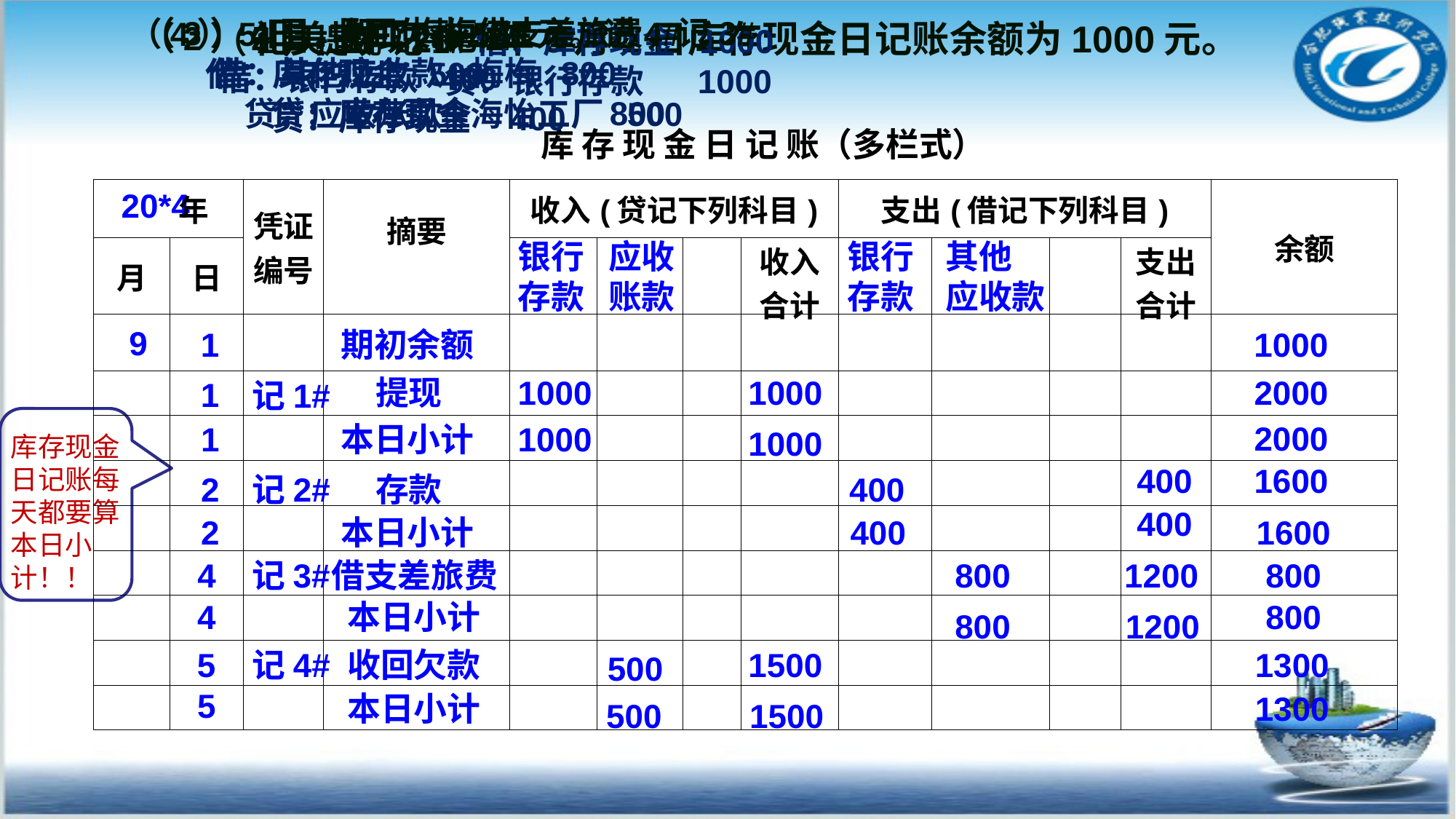

# 礼美工厂20*4年9月1日库存现金日记账余额为1000元。
（4）5日，收回欠款500元。记4#
         借：库存现金  500
              贷：应收账款-海怡工厂  500

（3）4日，职工梅梅借支差旅费，记3#
        借：其他应收款-梅梅  800
                贷：库存现金                 800
（1）提现 记1#借：库存现金  1000
                             贷：银行存款      1000

（2）2日，存现，记2#
         借：银行存款  400
                贷：库存现金    400

库 存 现 金 日 记 账（多栏式）

| 年 |  | 凭证 编号 | 摘要 | 收入(贷记下列科目) |  |  |  | 支出(借记下列科目) |  |  |  | 余额 |
| --- | --- | --- | --- | --- | --- | --- | --- | --- | --- | --- | --- | --- |
| 月 | 日 |  |  |  |  |  | 收入 合计 |  |  |  | 支出 合计 |  |
|  |  |  |  |  |  |  |  |  |  |  |  |  |
|  |  |  |  |  |  |  |  |  |  |  |  |  |
|  |  |  |  |  |  |  |  |  |  |  |  |  |
|  |  |  |  |  |  |  |  |  |  |  |  |  |
|  |  |  |  |  |  |  |  |  |  |  |  |  |
|  |  |  |  |  |  |  |  |  |  |  |  |  |
|  |  |  |  |  |  |  |  |  |  |  |  |  |
|  |  |  |  |  |  |  |  |  |  |  |  |  |
|  |  |  |  |  |  |  |  |  |  |  |  |  |
20*4
银行
存款
应收
账款
银行
存款
其他
应收款
9
1000
1
期初余额
提现
1000
2000
1000
1
记1#

2000
1000
1
本日小计
1000
库存现金日记账每天都要算本日小计！！
400
1600
400
2
记2#
存款
400
1600
本日小计
400
2
借支差旅费
4
记3#
 800
1200
 800
 800
4
本日小计
 1200
 800
5
1500
1300
记4#
收回欠款
 500
5
1300
本日小计
 500
 1500